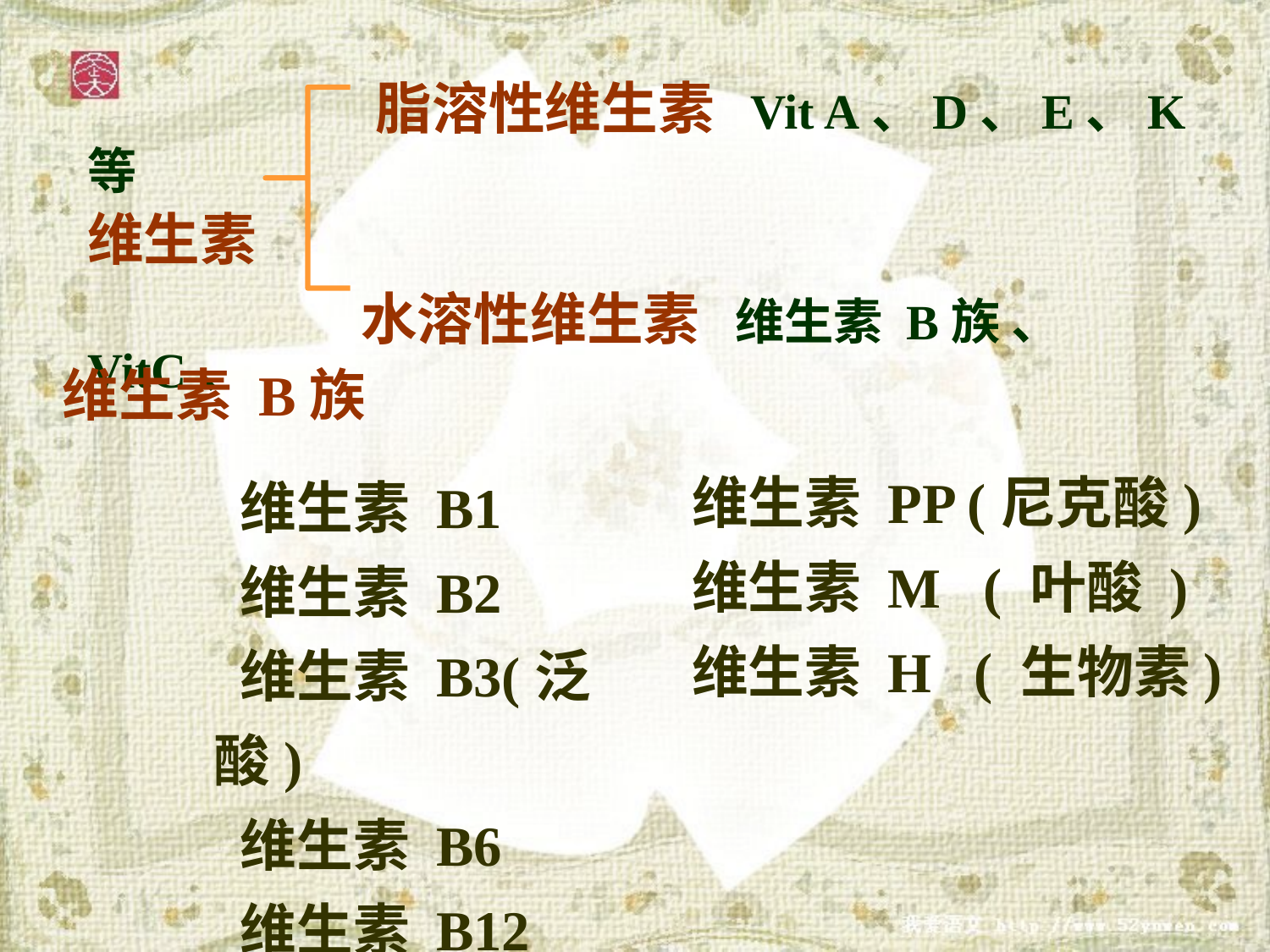

脂溶性维生素  Vit A、D、E、K 等
维生素
	            水溶性维生素   维生素 B族 、 VitC、

维生素 B族
维生素 PP (尼克酸)
维生素 M   ( 叶酸 )
维生素 H   ( 生物素)

 维生素 B1
 维生素 B2
 维生素 B3(泛酸)
 维生素 B6
 维生素 B12